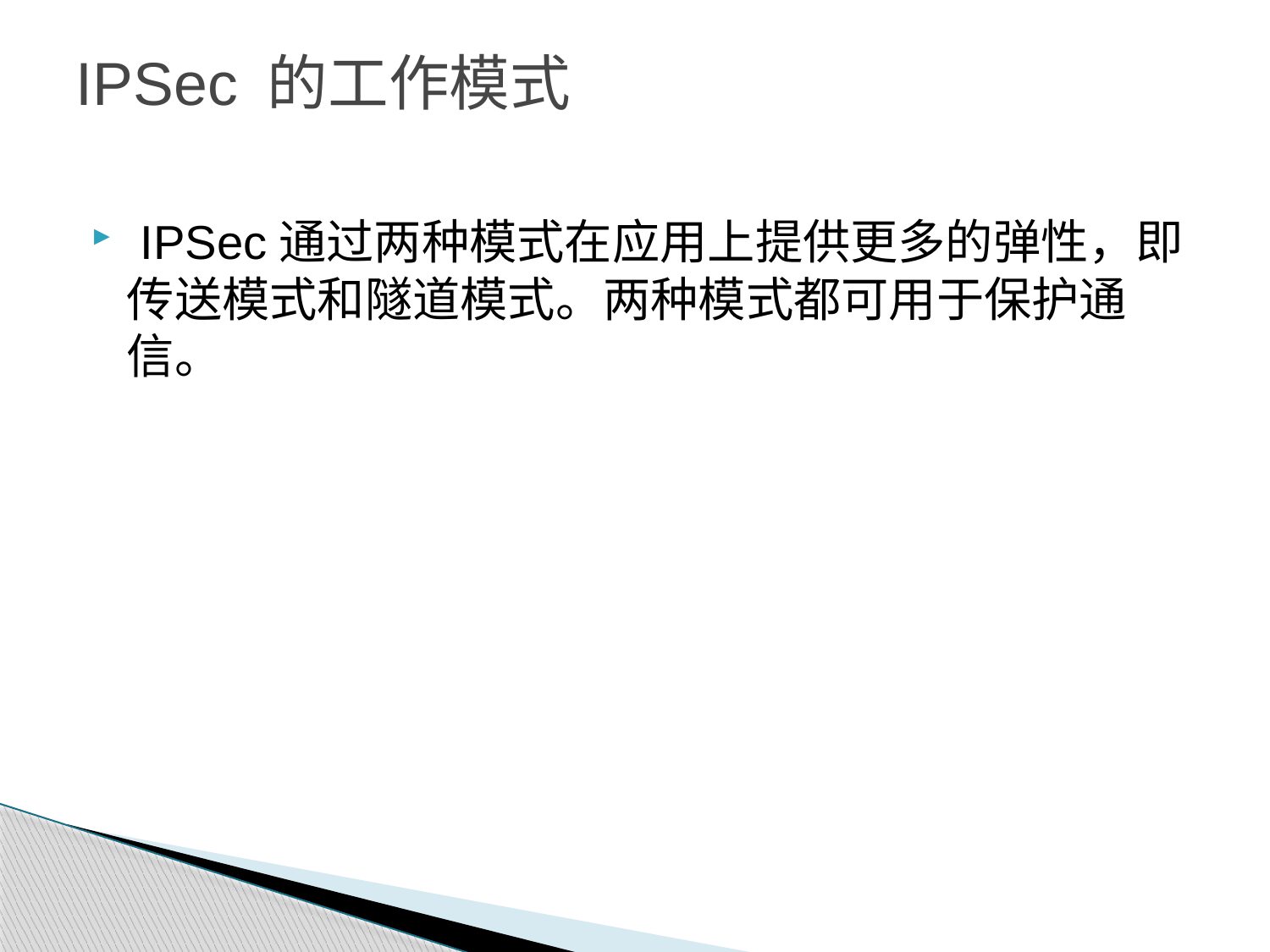

# IPSec 的工作模式
 IPSec通过两种模式在应用上提供更多的弹性，即传送模式和隧道模式。两种模式都可用于保护通信。